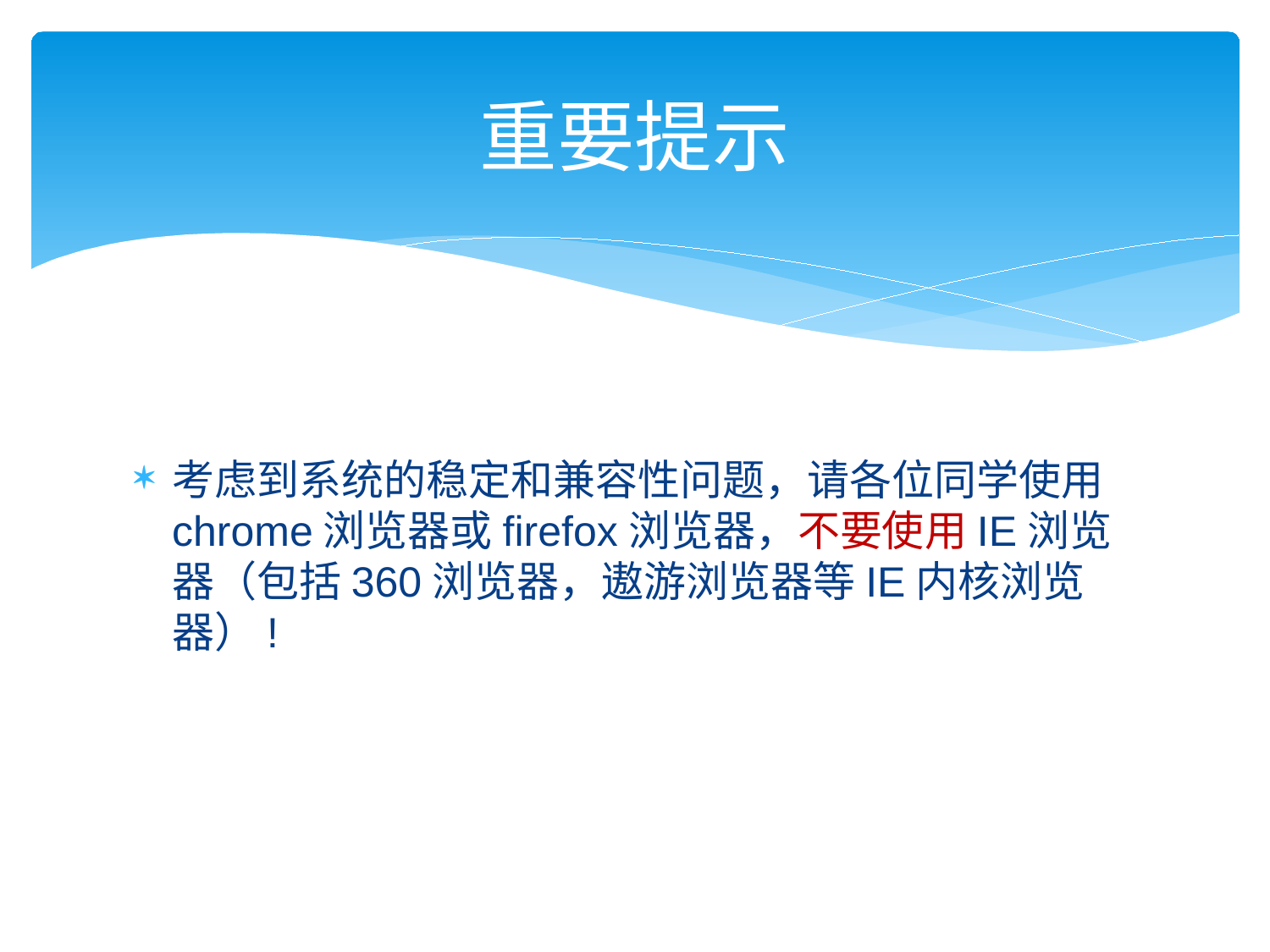

# 重要提示
考虑到系统的稳定和兼容性问题，请各位同学使用chrome浏览器或firefox浏览器，不要使用IE浏览器（包括360浏览器，遨游浏览器等IE内核浏览器）!